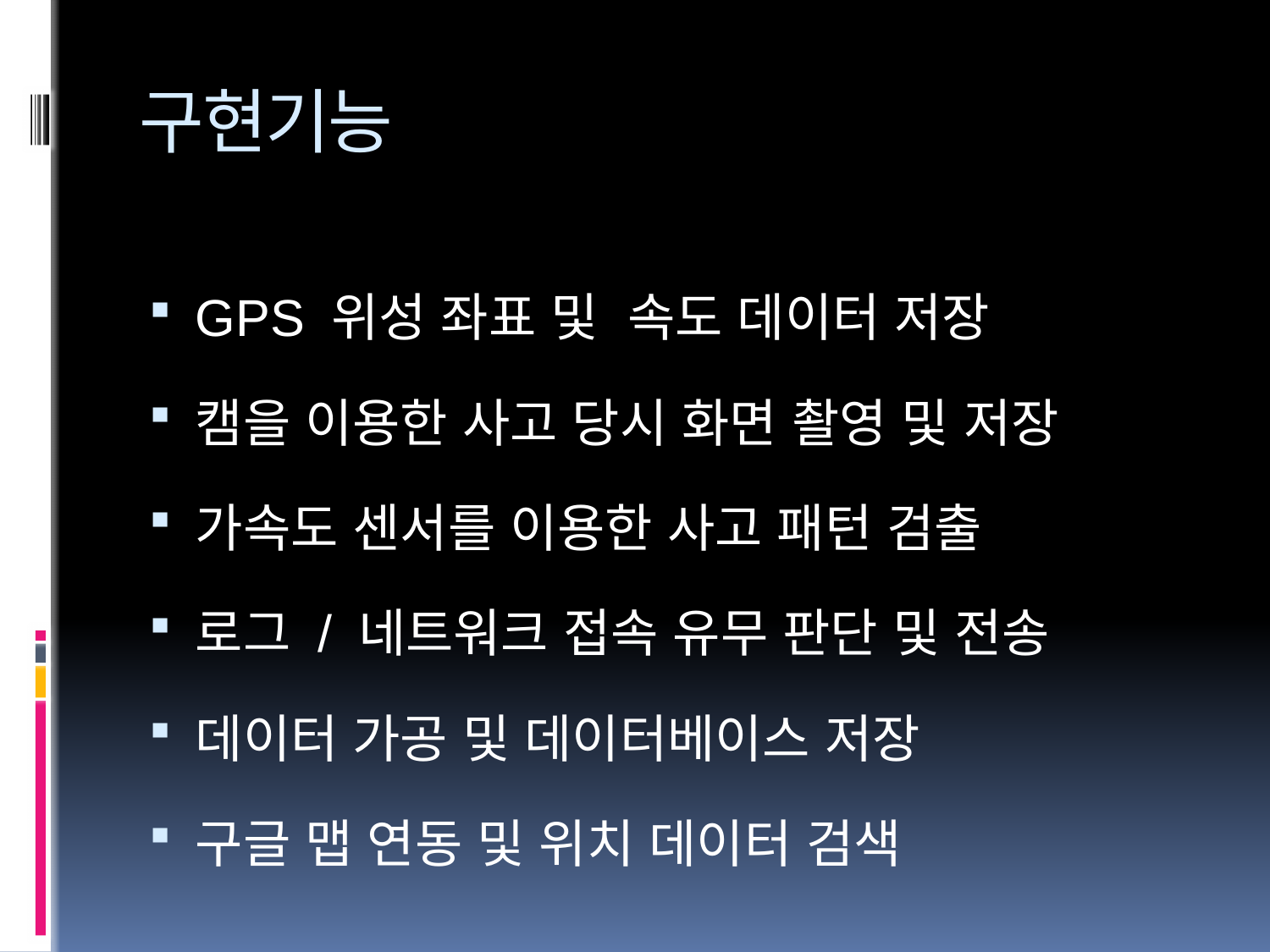

# 구현기능
GPS 위성 좌표 및  속도 데이터 저장
캠을 이용한 사고 당시 화면 촬영 및 저장
가속도 센서를 이용한 사고 패턴 검출
로그 / 네트워크 접속 유무 판단 및 전송
데이터 가공 및 데이터베이스 저장
구글 맵 연동 및 위치 데이터 검색